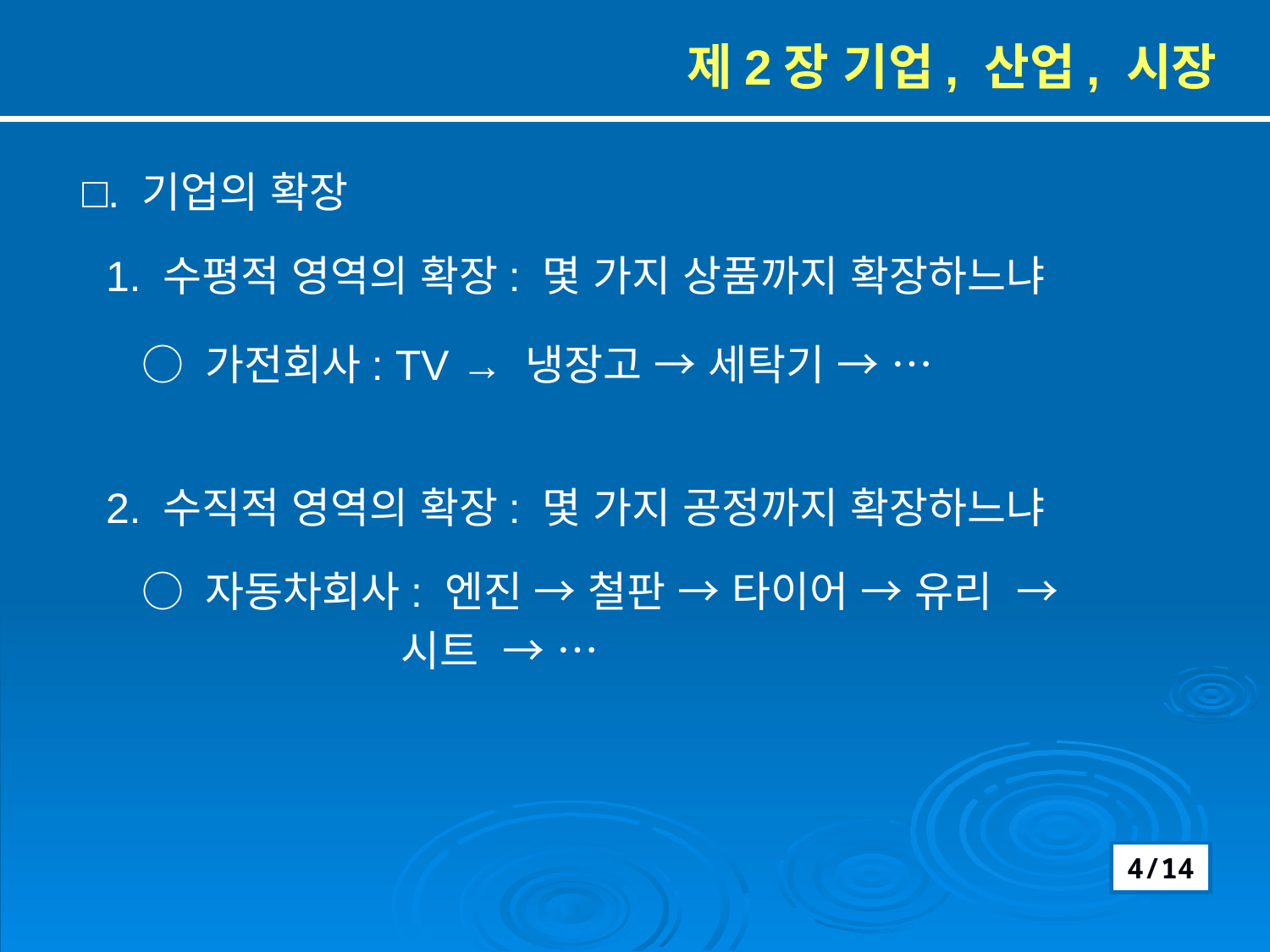

제2장 기업, 산업, 시장

□. 기업의 확장

  1. 수평적 영역의 확장: 몇 가지 상품까지 확장하느냐

     ○ 가전회사: TV → 냉장고 → 세탁기 → …

  2. 수직적 영역의 확장: 몇 가지 공정까지 확장하느냐

     ○ 자동차회사: 엔진 → 철판 → 타이어 → 유리  →
                          시트  → …
4/14